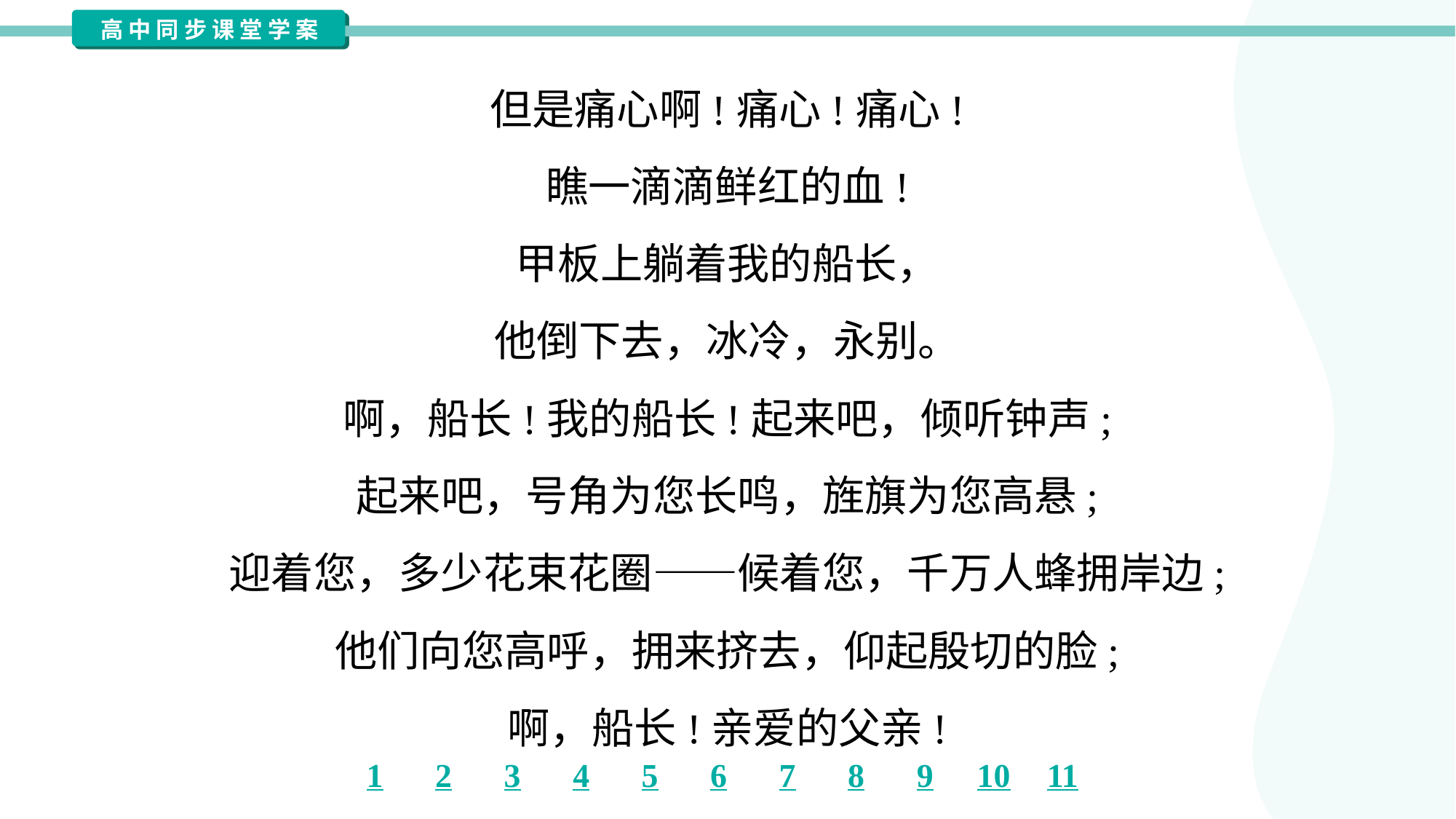

但是痛心啊!痛心!痛心!
瞧一滴滴鲜红的血!
甲板上躺着我的船长，
他倒下去，冰冷，永别。
啊，船长!我的船长!起来吧，倾听钟声;
起来吧，号角为您长鸣，旌旗为您高悬;
迎着您，多少花束花圈——候着您，千万人蜂拥岸边;
他们向您高呼，拥来挤去，仰起殷切的脸;
啊，船长!亲爱的父亲!